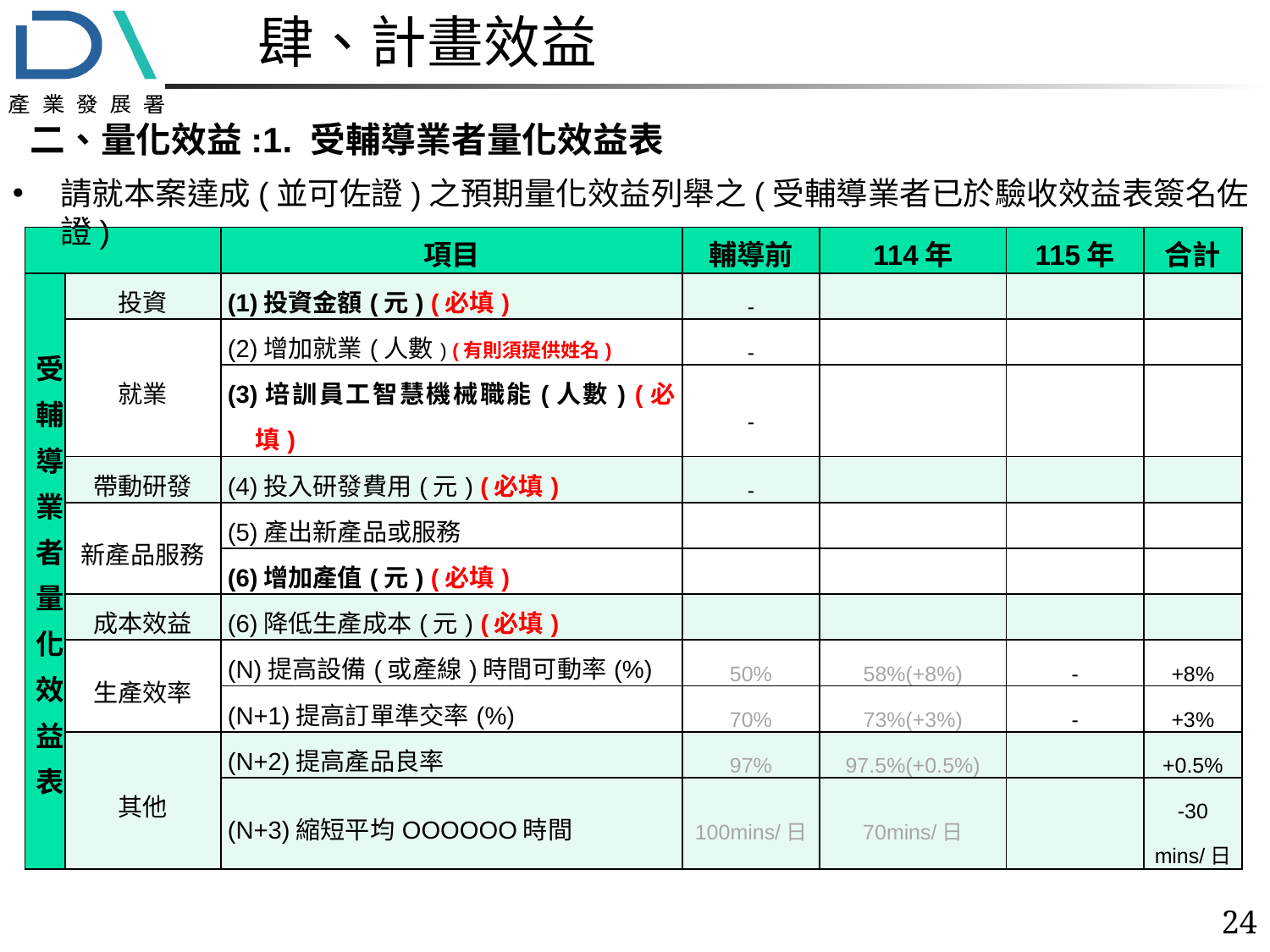

# 肆、計畫效益
二、量化效益:1. 受輔導業者量化效益表
請就本案達成(並可佐證)之預期量化效益列舉之(受輔導業者已於驗收效益表簽名佐證)
|  |  | 項目 | 輔導前 | 114年 | 115年 | 合計 |
| --- | --- | --- | --- | --- | --- | --- |
| 受輔導業者量化效益表 | 投資 | (1)投資金額(元) (必填) | - |  |  |  |
|  | 就業 | (2)增加就業(人數) (有則須提供姓名) | - |  |  |  |
|  |  | (3)培訓員工智慧機械職能(人數) (必填) | - |  |  |  |
|  | 帶動研發 | (4)投入研發費用(元) (必填) | - |  |  |  |
|  | 新產品服務 | (5)產出新產品或服務 |  |  |  |  |
|  |  | (6)增加產值(元) (必填) |  |  |  |  |
|  | 成本效益 | (6)降低生產成本(元) (必填) |  |  |  |  |
|  | 生產效率 | (N)提高設備(或產線)時間可動率(%) | 50% | 58%(+8%) | - | +8% |
|  |  | (N+1)提高訂單準交率(%) | 70% | 73%(+3%) | - | +3% |
|  | 其他 | (N+2)提高產品良率 | 97% | 97.5%(+0.5%) |  | +0.5% |
|  |  | (N+3)縮短平均OOOOOO時間 | 100mins/日 | 70mins/日 |  | -30 mins/日 |
24